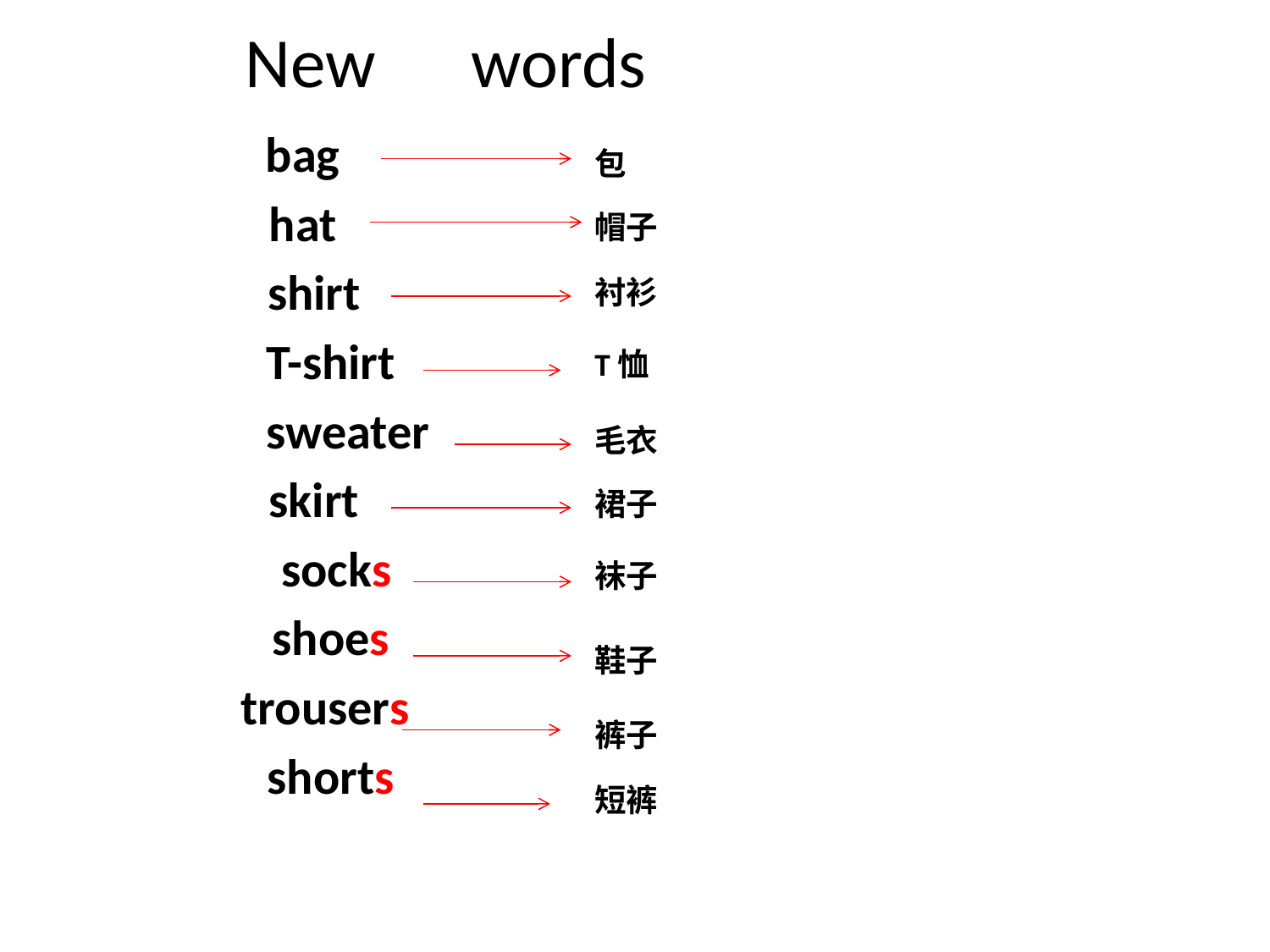

New      words
     bag
     hat
       shirt
          T-shirt
            sweater
       skirt
          socks
         shoes
        trousers
         shorts

包
帽子
衬衫
T恤
毛衣
裙子
袜子
鞋子
裤子

短裤